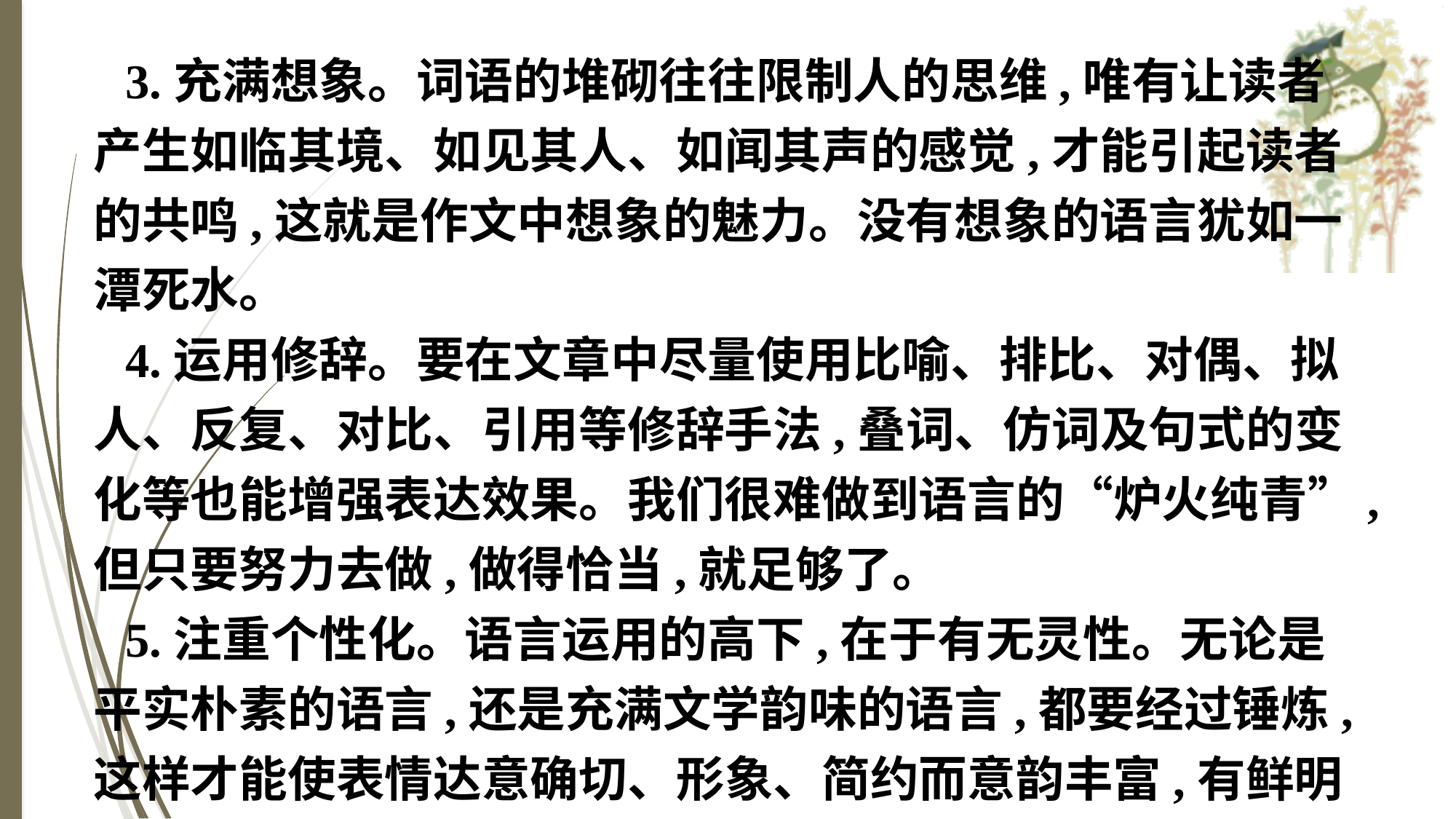

3.充满想象。词语的堆砌往往限制人的思维,唯有让读者产生如临其境、如见其人、如闻其声的感觉,才能引起读者的共鸣,这就是作文中想象的魅力。没有想象的语言犹如一潭死水。
4.运用修辞。要在文章中尽量使用比喻、排比、对偶、拟人、反复、对比、引用等修辞手法,叠词、仿词及句式的变化等也能增强表达效果。我们很难做到语言的“炉火纯青”,但只要努力去做,做得恰当,就足够了。
5.注重个性化。语言运用的高下,在于有无灵性。无论是平实朴素的语言,还是充满文学韵味的语言,都要经过锤炼,这样才能使表情达意确切、形象、简约而意韵丰富,有鲜明的个性。